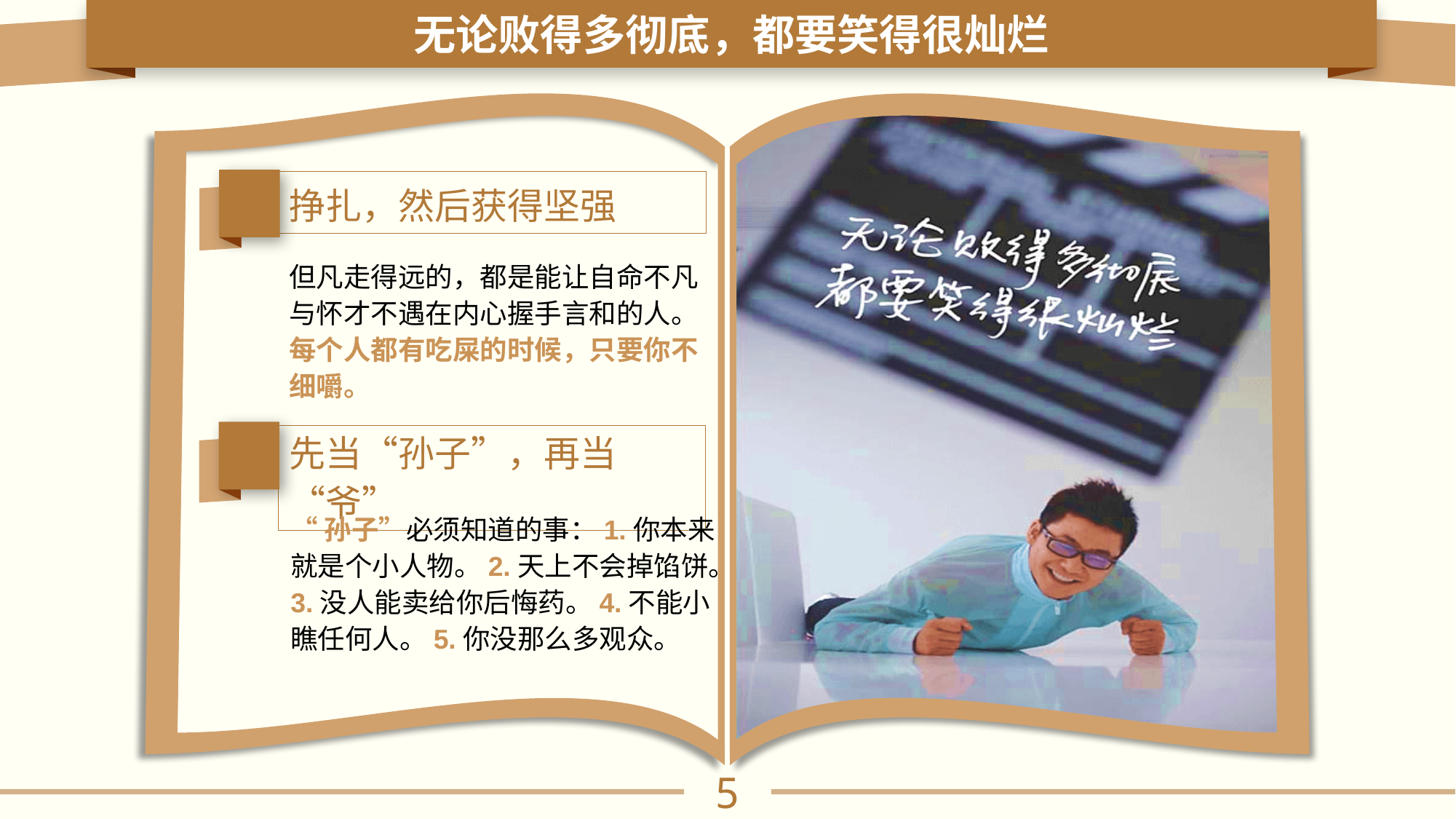

无论败得多彻底，都要笑得很灿烂

挣扎，然后获得坚强
但凡走得远的，都是能让自命不凡与怀才不遇在内心握手言和的人。每个人都有吃屎的时候，只要你不细嚼。

先当“孙子”，再当“爷”
“孙子”必须知道的事：1.你本来就是个小人物。2.天上不会掉馅饼。3.没人能卖给你后悔药。4.不能小
瞧任何人。5.你没那么多观众。
5